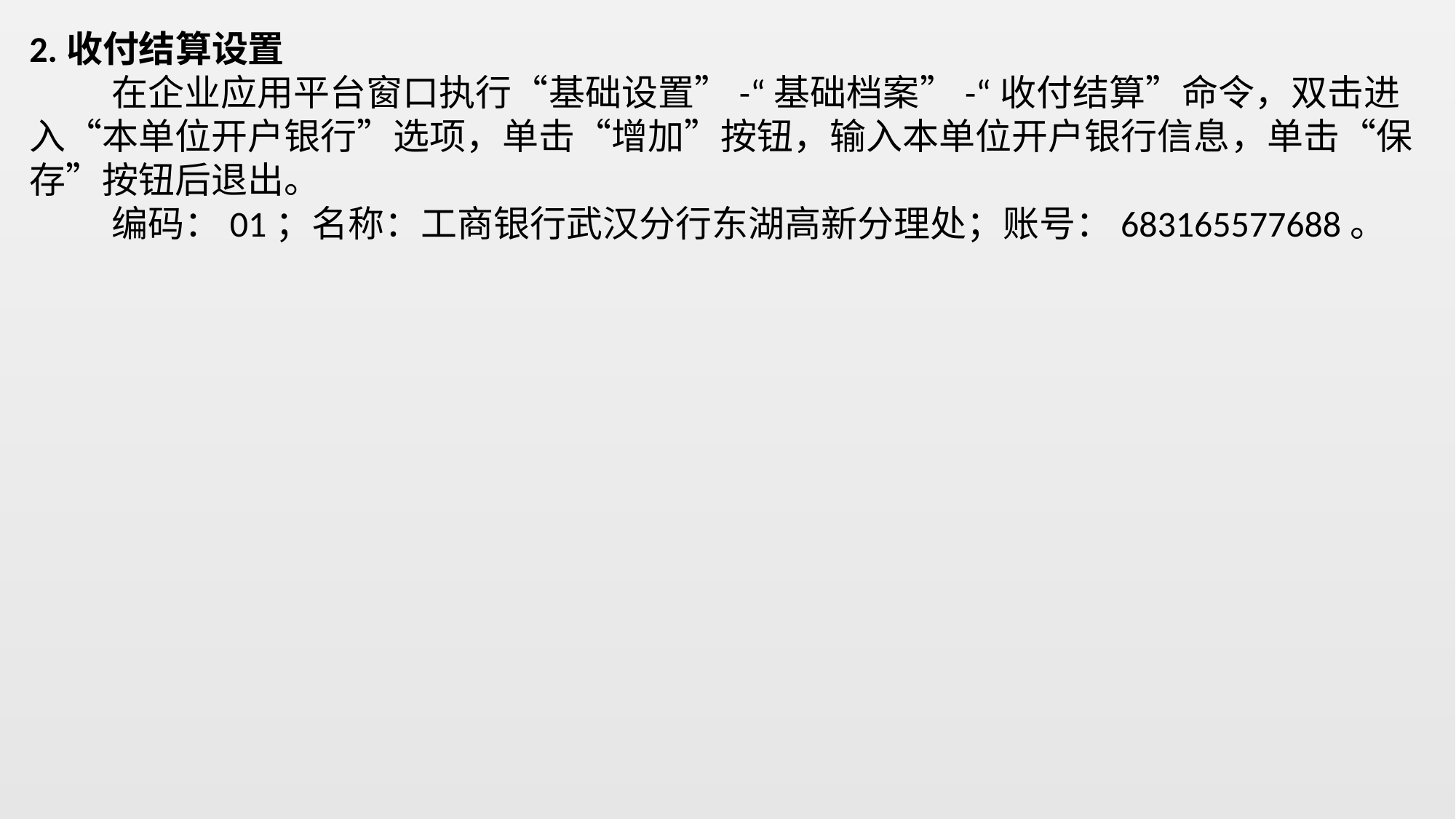

2.收付结算设置
         在企业应用平台窗口执行“基础设置”-“基础档案”-“收付结算”命令，双击进入“本单位开户银行”选项，单击“增加”按钮，输入本单位开户银行信息，单击“保存”按钮后退出。
         编码：01；名称：工商银行武汉分行东湖高新分理处；账号：683165577688。